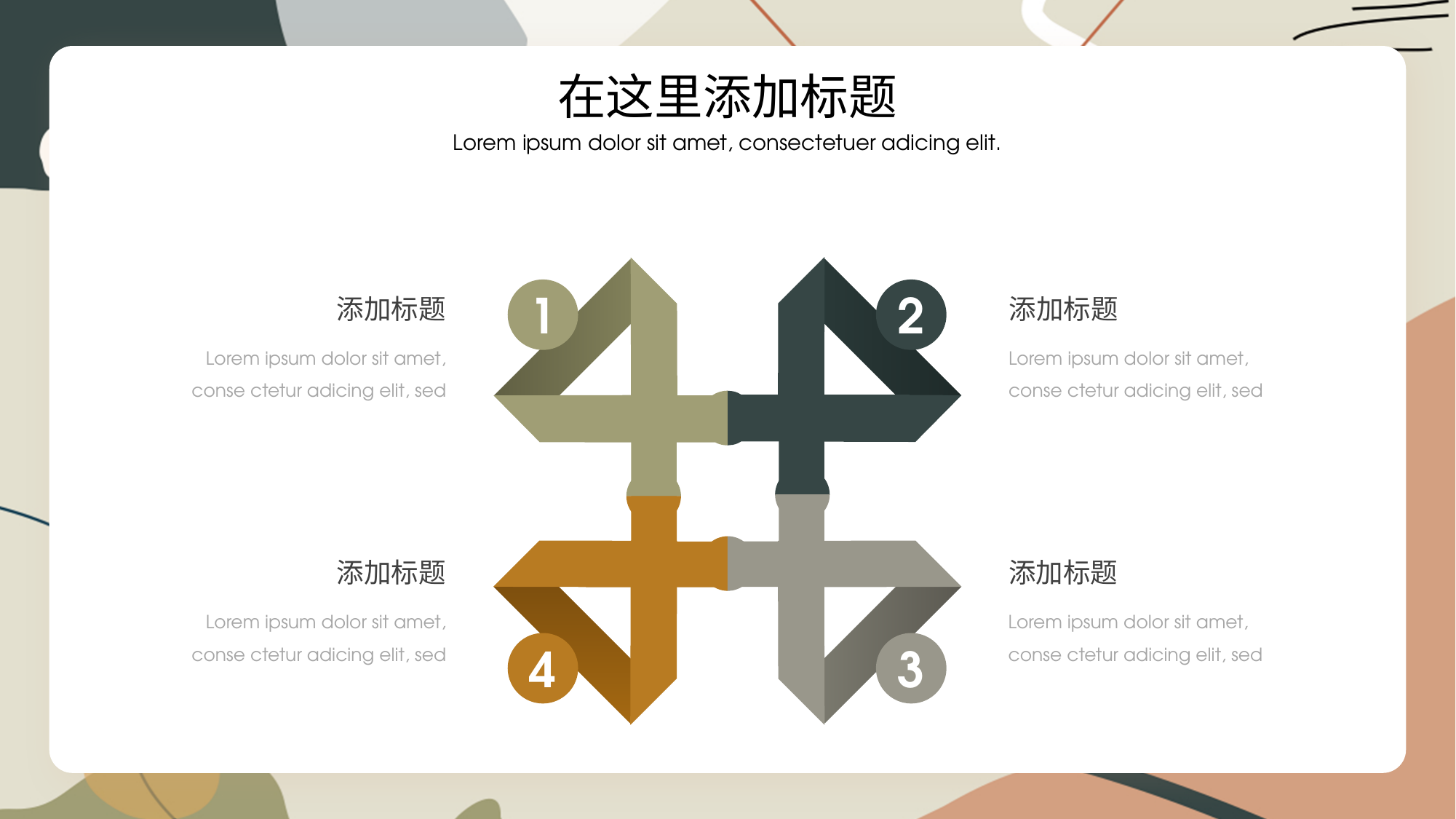

在这里添加标题
Lorem ipsum dolor sit amet, consectetuer adicing elit.

1
2
添加标题
添加标题

Lorem ipsum dolor sit amet, conse ctetur adicing elit, sed
Lorem ipsum dolor sit amet, conse ctetur adicing elit, sed

添加标题
添加标题

Lorem ipsum dolor sit amet, conse ctetur adicing elit, sed
Lorem ipsum dolor sit amet, conse ctetur adicing elit, sed

4
3